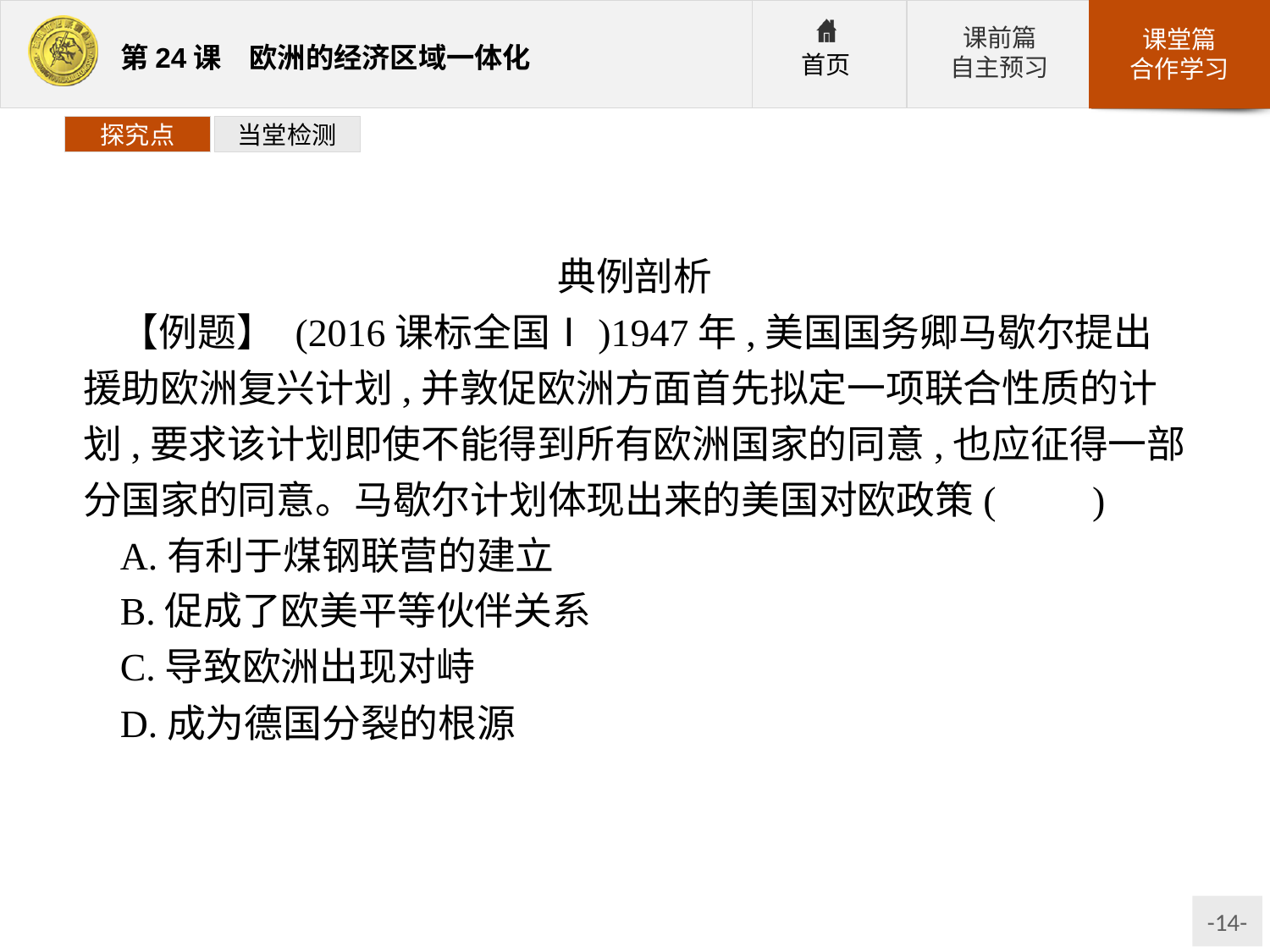

探究点
当堂检测
典例剖析
【例题】 (2016课标全国Ⅰ)1947年,美国国务卿马歇尔提出援助欧洲复兴计划,并敦促欧洲方面首先拟定一项联合性质的计划,要求该计划即使不能得到所有欧洲国家的同意,也应征得一部分国家的同意。马歇尔计划体现出来的美国对欧政策(　　)
A.有利于煤钢联营的建立
B.促成了欧美平等伙伴关系
C.导致欧洲出现对峙
D.成为德国分裂的根源